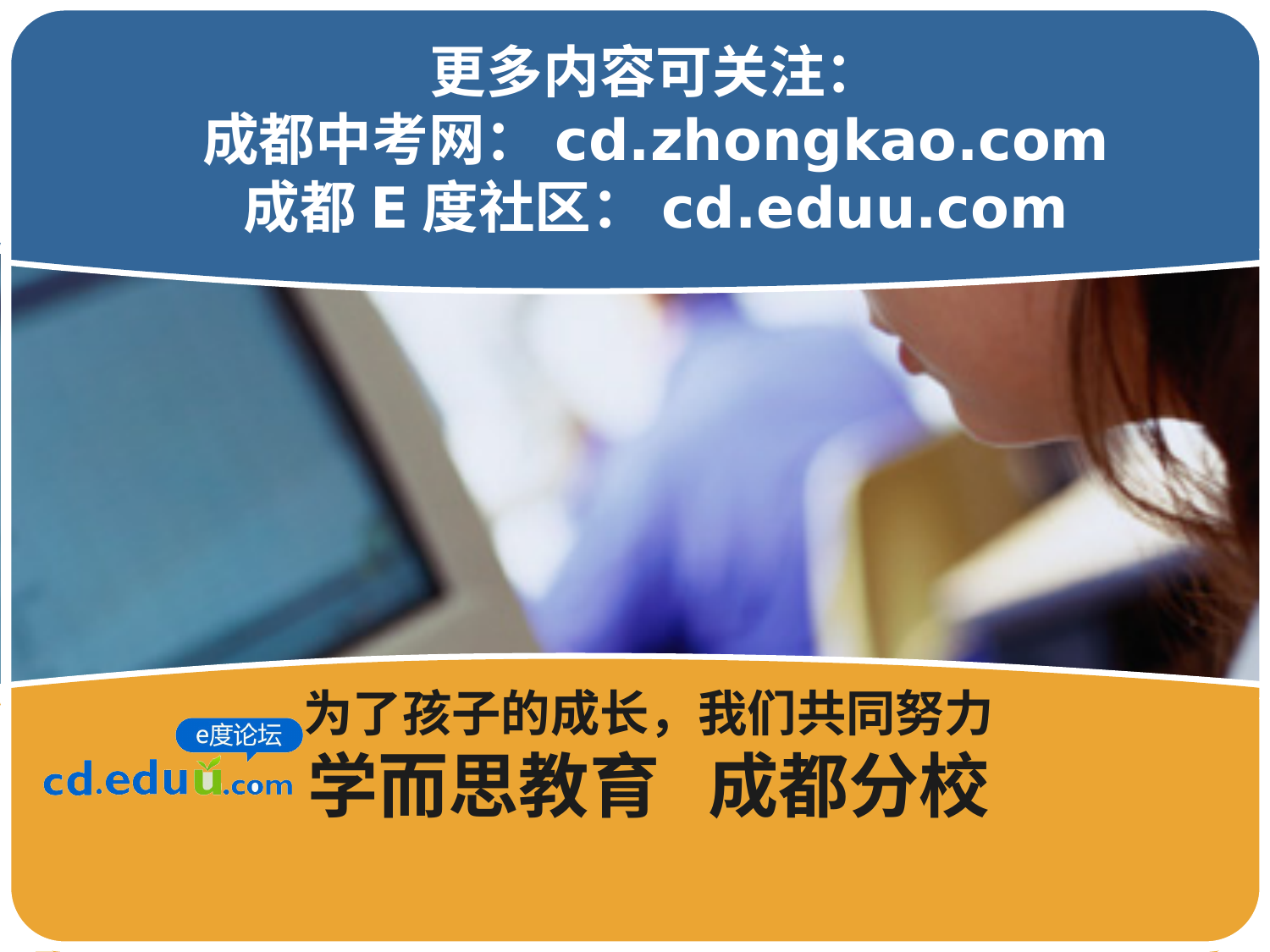

更多内容可关注：
成都中考网：cd.zhongkao.com
成都E度社区：cd.eduu.com
为了孩子的成长，我们共同努力
学而思教育   成都分校